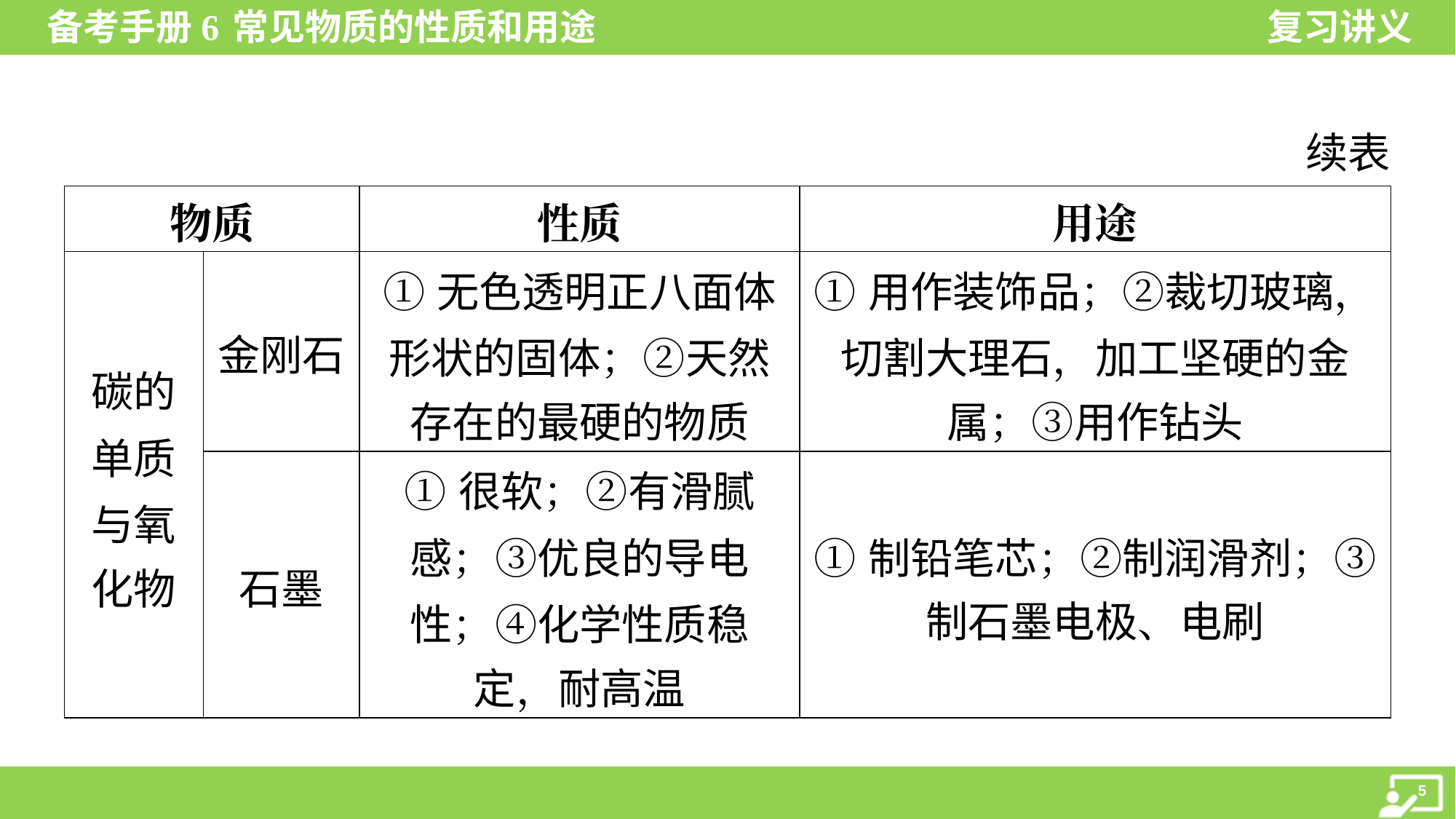

续表
| 物质 |  | 性质 |  | 用途 |
| --- | --- | --- | --- | --- |
| 碳的 单质 与氧 化物 | 金刚石 | ①无色透明正八面体 形状的固体；②天然 存在的最硬的物质 |  | ①用作装饰品；②裁切玻璃， 切割大理石，加工坚硬的金 属；③用作钻头 |
|  | 石墨 | ①很软；②有滑腻 感；③优良的导电 性；④化学性质稳 定，耐高温 |  | ①制铅笔芯；②制润滑剂；③ 制石墨电极、电刷 |